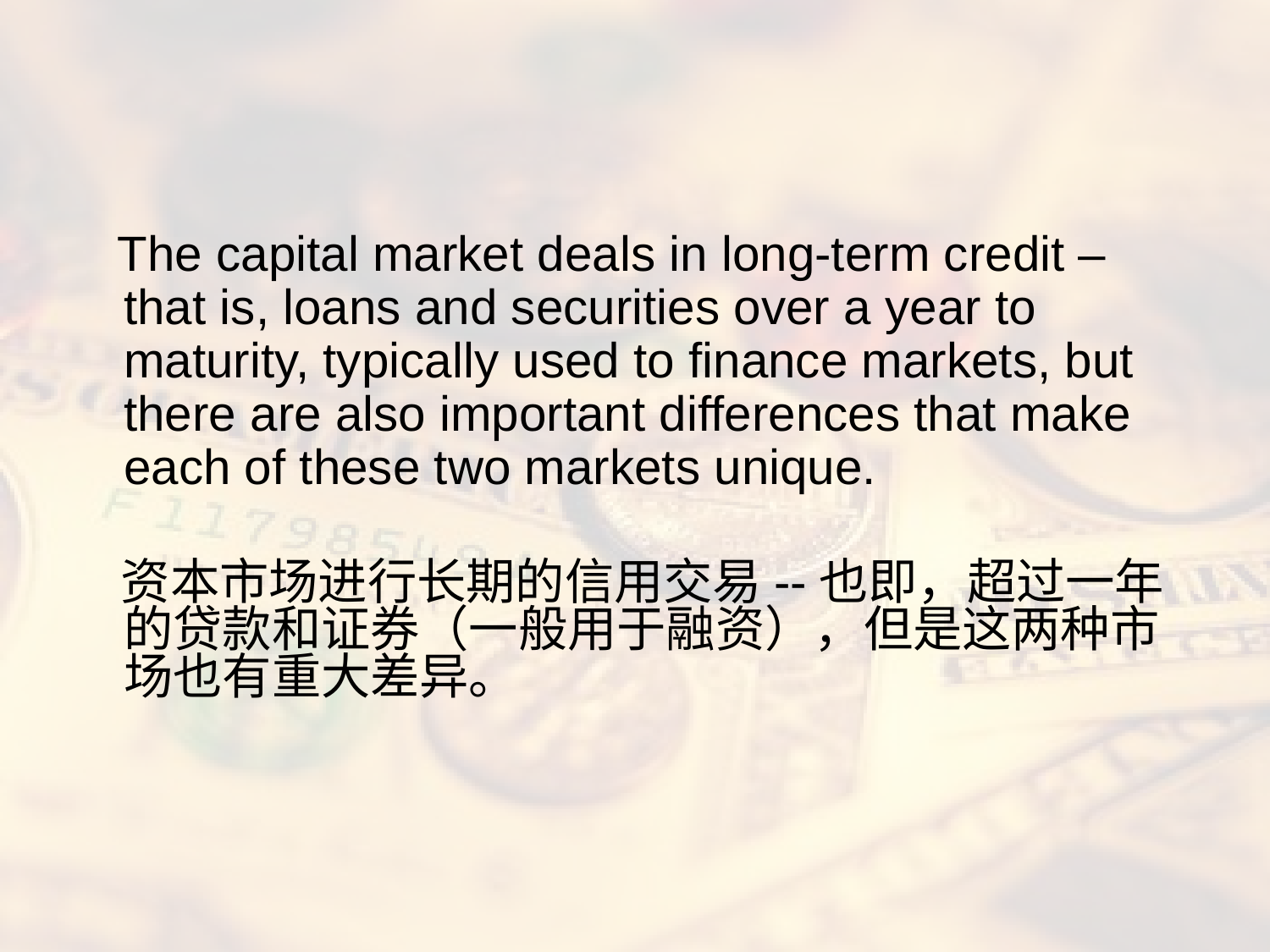

#
   The capital market deals in long-term credit – that is, loans and securities over a year to maturity, typically used to finance markets, but there are also important differences that make each of these two markets unique.

   资本市场进行长期的信用交易--也即，超过一年的贷款和证券（一般用于融资），但是这两种市场也有重大差异。